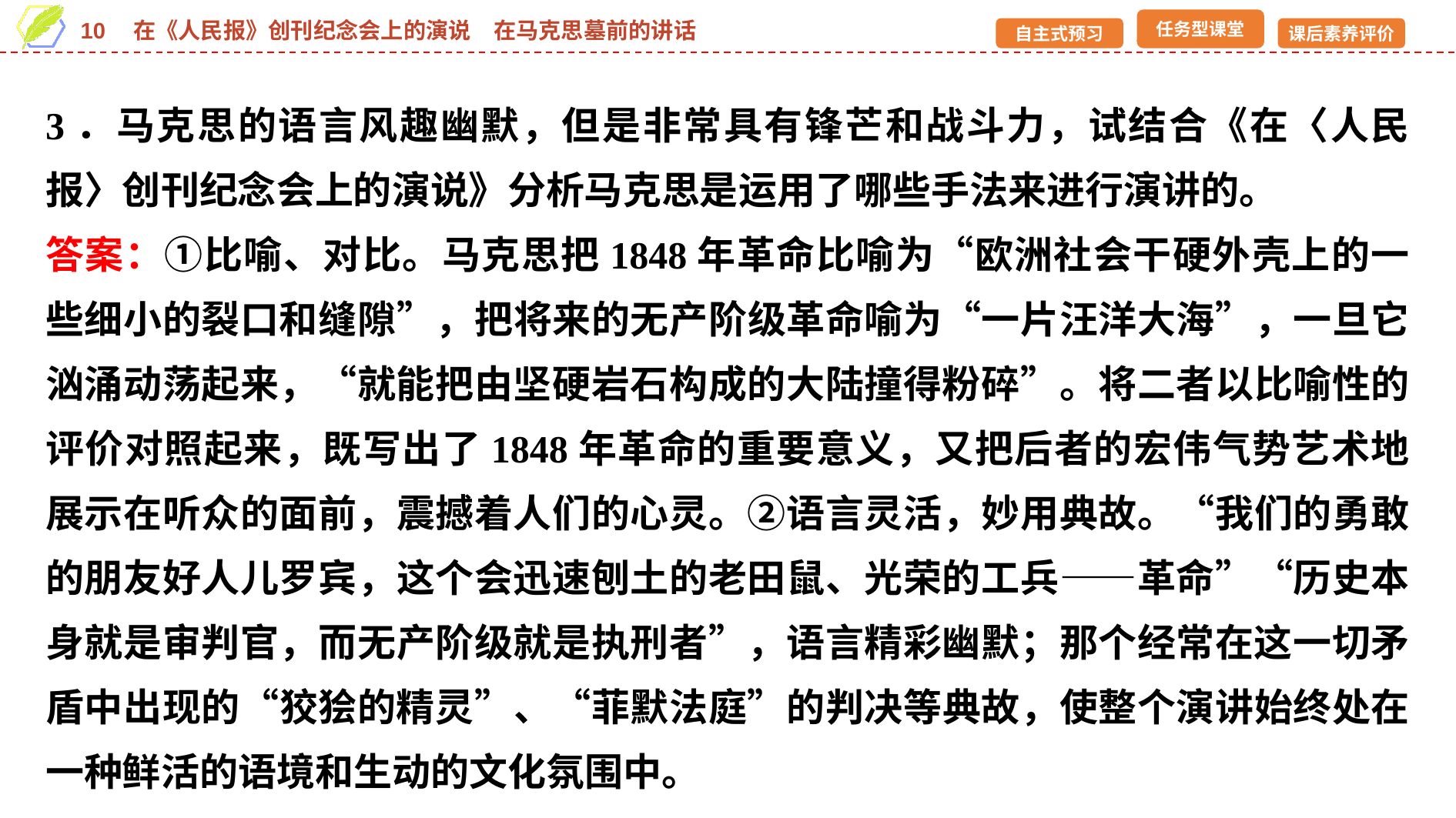

3．马克思的语言风趣幽默，但是非常具有锋芒和战斗力，试结合《在〈人民报〉创刊纪念会上的演说》分析马克思是运用了哪些手法来进行演讲的。
答案：①比喻、对比。马克思把1848年革命比喻为“欧洲社会干硬外壳上的一些细小的裂口和缝隙”，把将来的无产阶级革命喻为“一片汪洋大海”，一旦它汹涌动荡起来，“就能把由坚硬岩石构成的大陆撞得粉碎”。将二者以比喻性的评价对照起来，既写出了1848年革命的重要意义，又把后者的宏伟气势艺术地展示在听众的面前，震撼着人们的心灵。②语言灵活，妙用典故。“我们的勇敢的朋友好人儿罗宾，这个会迅速刨土的老田鼠、光荣的工兵——革命”“历史本身就是审判官，而无产阶级就是执刑者”，语言精彩幽默；那个经常在这一切矛盾中出现的“狡狯的精灵”、“菲默法庭”的判决等典故，使整个演讲始终处在一种鲜活的语境和生动的文化氛围中。